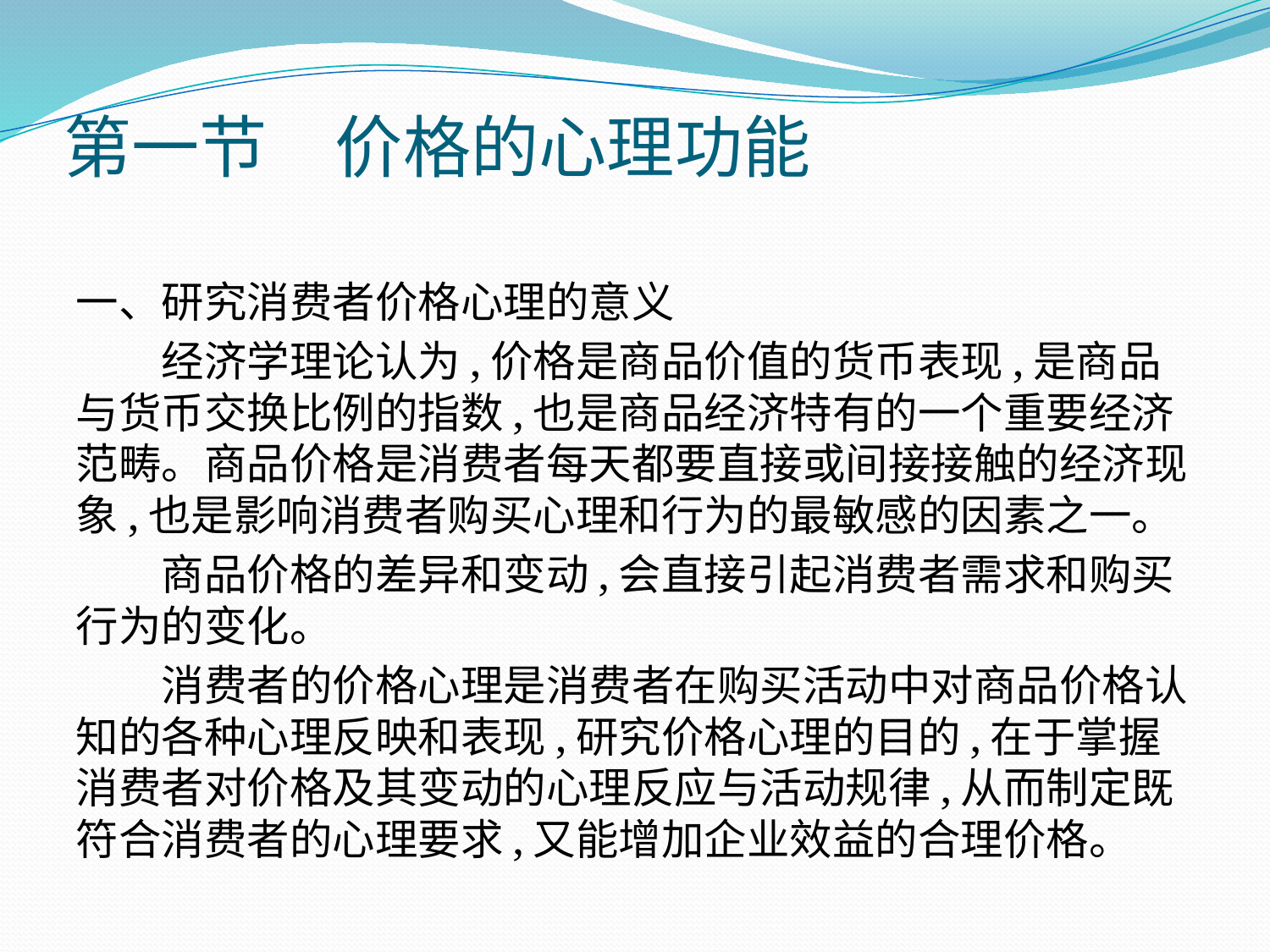

# 第一节　价格的心理功能
一、研究消费者价格心理的意义
　　经济学理论认为,价格是商品价值的货币表现,是商品与货币交换比例的指数,也是商品经济特有的一个重要经济范畴。商品价格是消费者每天都要直接或间接接触的经济现象,也是影响消费者购买心理和行为的最敏感的因素之一。
　　商品价格的差异和变动,会直接引起消费者需求和购买行为的变化。
　　消费者的价格心理是消费者在购买活动中对商品价格认知的各种心理反映和表现,研究价格心理的目的,在于掌握消费者对价格及其变动的心理反应与活动规律,从而制定既符合消费者的心理要求,又能增加企业效益的合理价格。